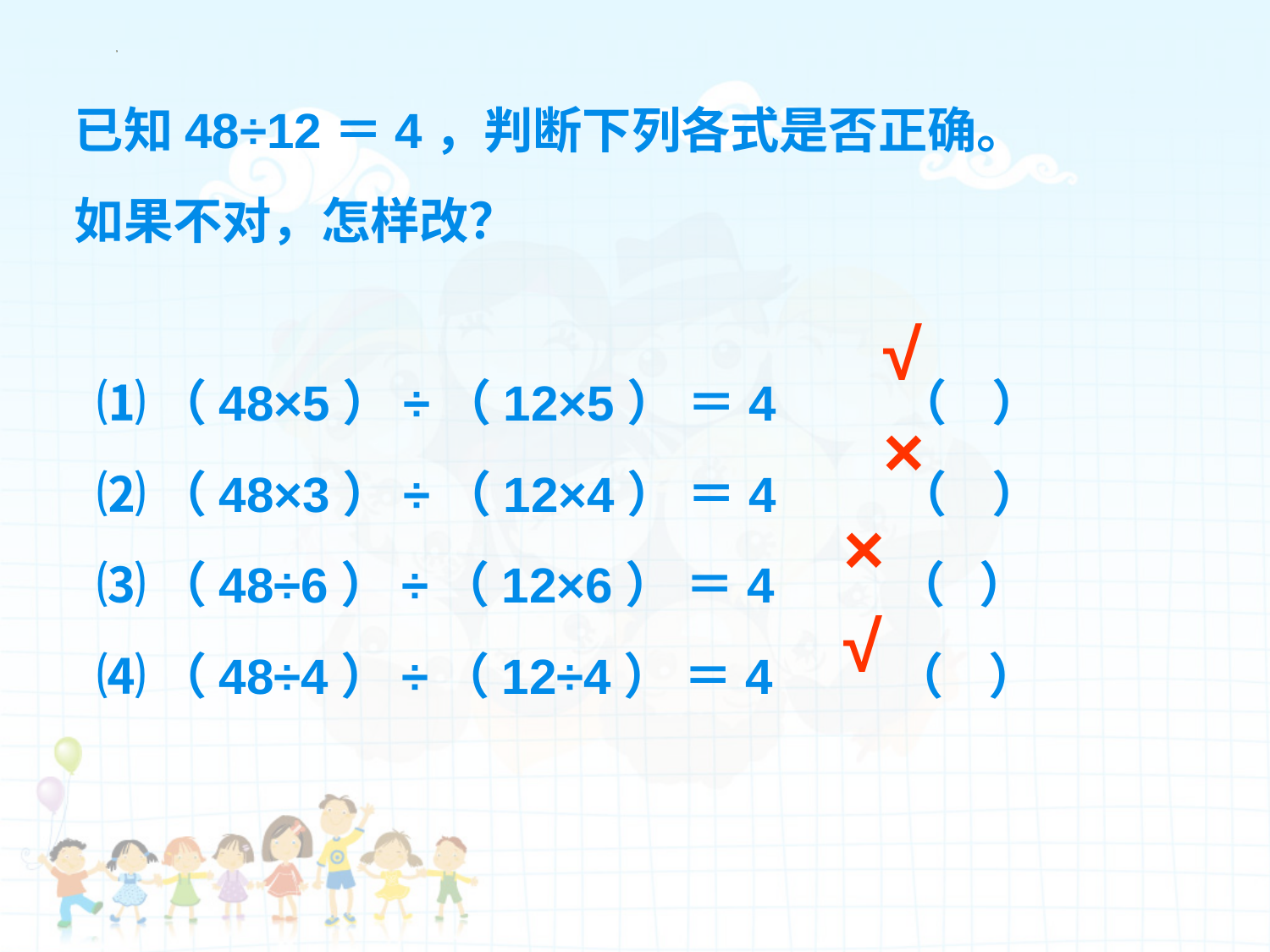

已知48÷12＝4，判断下列各式是否正确。
如果不对，怎样改？

  ⑴（48×5）÷（12×5） ＝4        （    ）
  ⑵（48×3）÷（12×4） ＝4        （    ）
  ⑶（48÷6）÷（12×6） ＝4        （   ）
  ⑷（48÷4）÷（12÷4） ＝4        （    ）
√
×
×
√